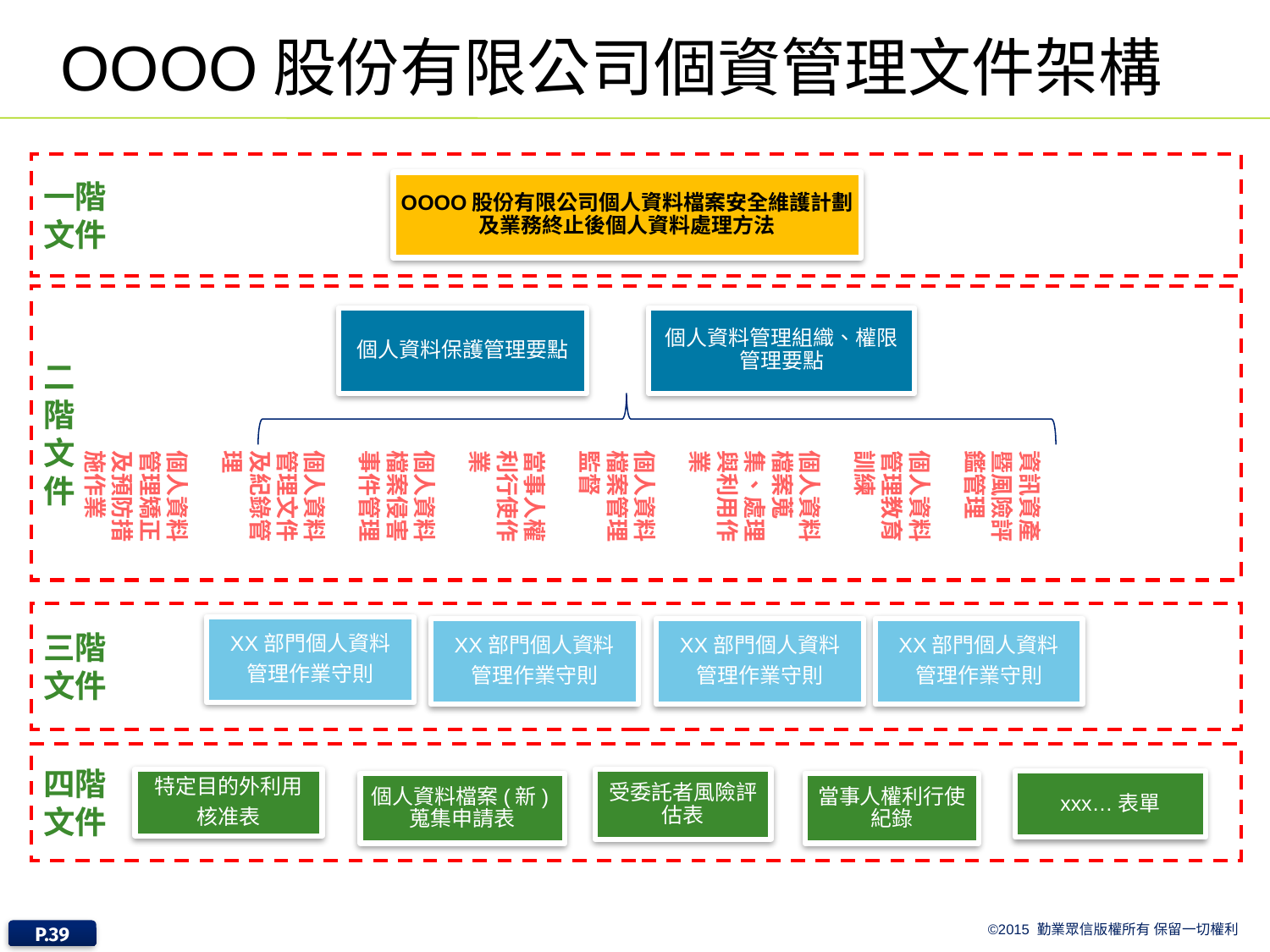

# OOOO股份有限公司個資管理文件架構
一階
文件
OOOO股份有限公司個人資料檔案安全維護計劃及業務終止後個人資料處理方法
二
階
文
件
個人資料保護管理要點
個人資料管理組織、權限管理要點
資訊資產暨風險評鑑管理

個人資料管理教育訓練

個人資料檔案蒐集、處理與利用作業

個人資料檔案管理監督

當事人權利行使作業

個人資料檔案侵害事件管理

個人資料管理文件及紀錄管理

個人資料管理矯正及預防措施作業

三階
文件

XX部門個人資料
管理作業守則
XX部門個人資料
管理作業守則
XX部門個人資料
管理作業守則
XX部門個人資料
管理作業守則
四階
文件
特定目的外利用
核准表
受委託者風險評估表
xxx…表單
個人資料檔案(新)蒐集申請表
當事人權利行使紀錄